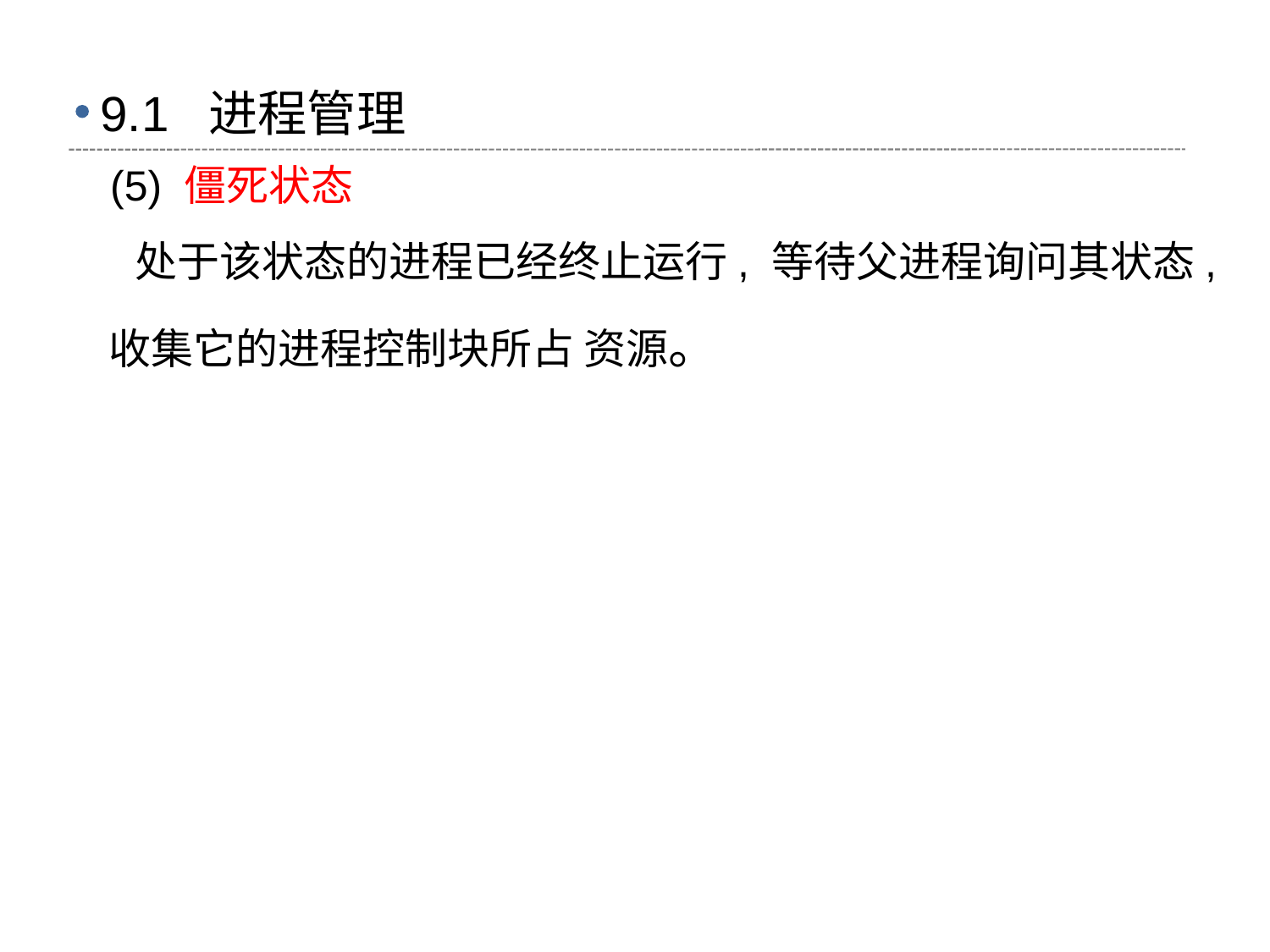

# 9.1  进程管理
  (5) 僵死状态
    处于该状态的进程已经终止运行, 等待父进程询问其状态, 收集它的进程控制块所占 资源。